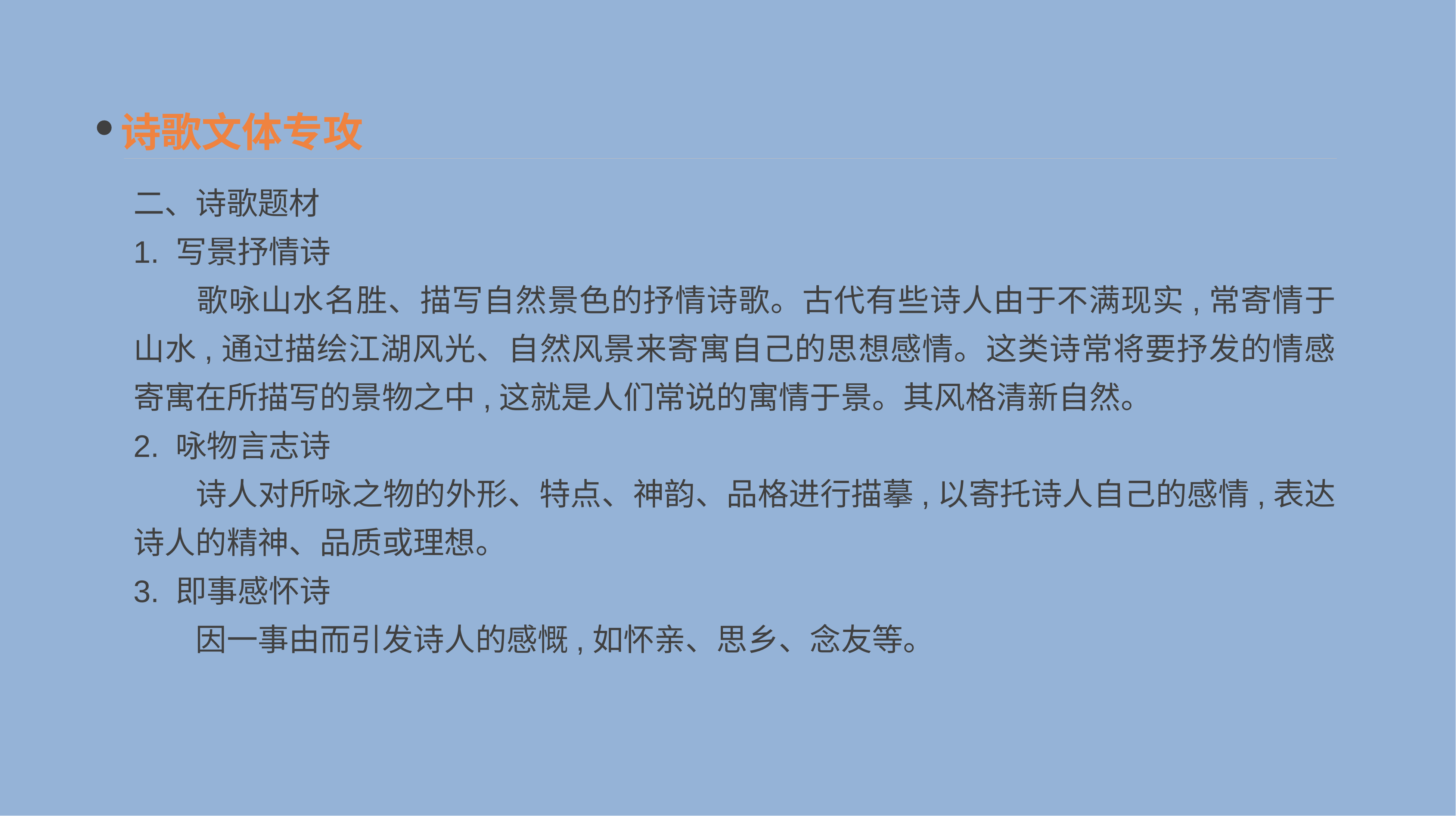

诗歌文体专攻

二、诗歌题材
1. 写景抒情诗
　　歌咏山水名胜、描写自然景色的抒情诗歌。古代有些诗人由于不满现实,常寄情于山水,通过描绘江湖风光、自然风景来寄寓自己的思想感情。这类诗常将要抒发的情感寄寓在所描写的景物之中,这就是人们常说的寓情于景。其风格清新自然。
2. 咏物言志诗
　　诗人对所咏之物的外形、特点、神韵、品格进行描摹,以寄托诗人自己的感情,表达诗人的精神、品质或理想。
3. 即事感怀诗
　　因一事由而引发诗人的感慨,如怀亲、思乡、念友等。